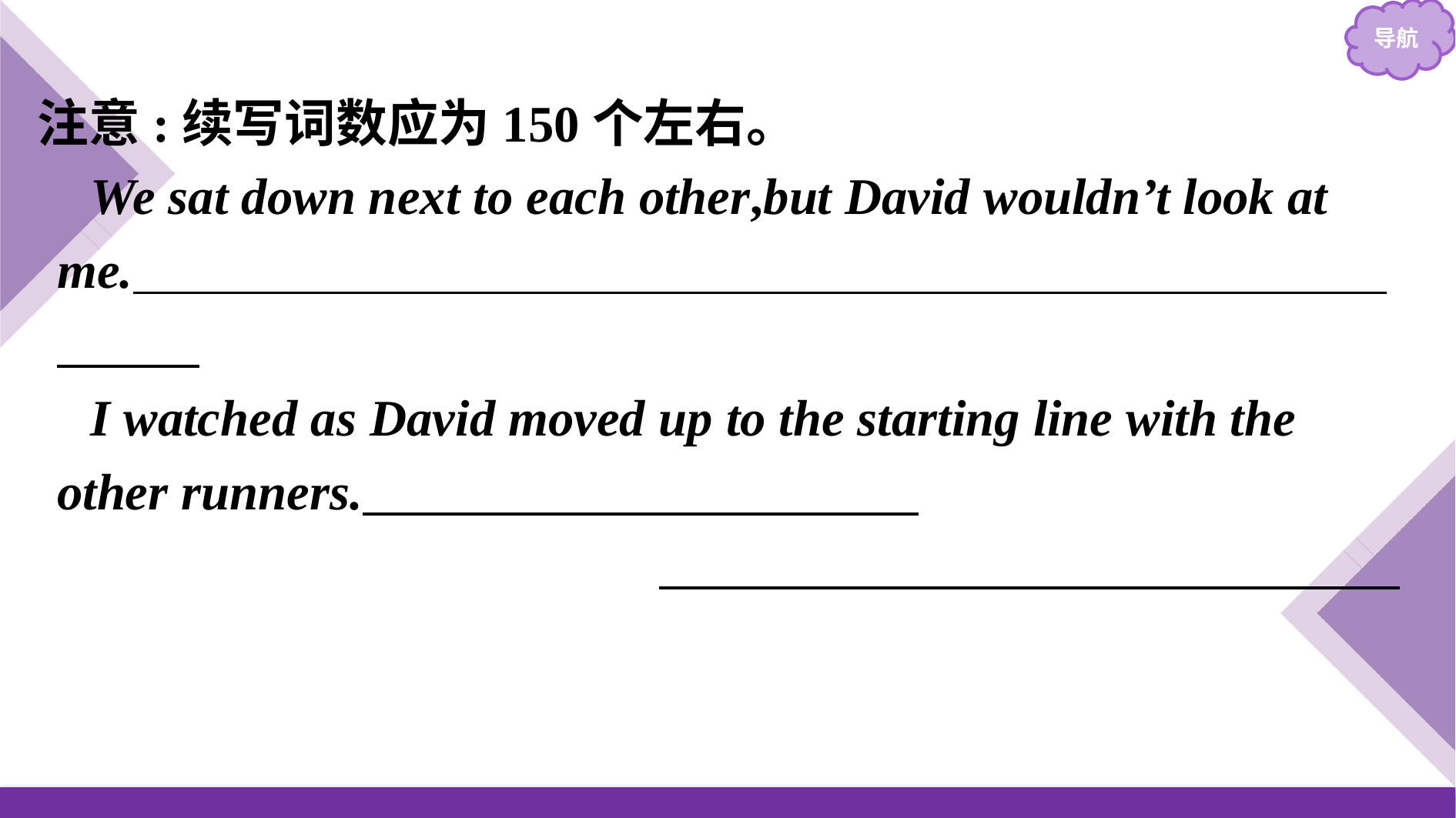

注意:续写词数应为150个左右。
We sat down next to each other,but David wouldn’t look at me.
I watched as David moved up to the starting line with the other runners.